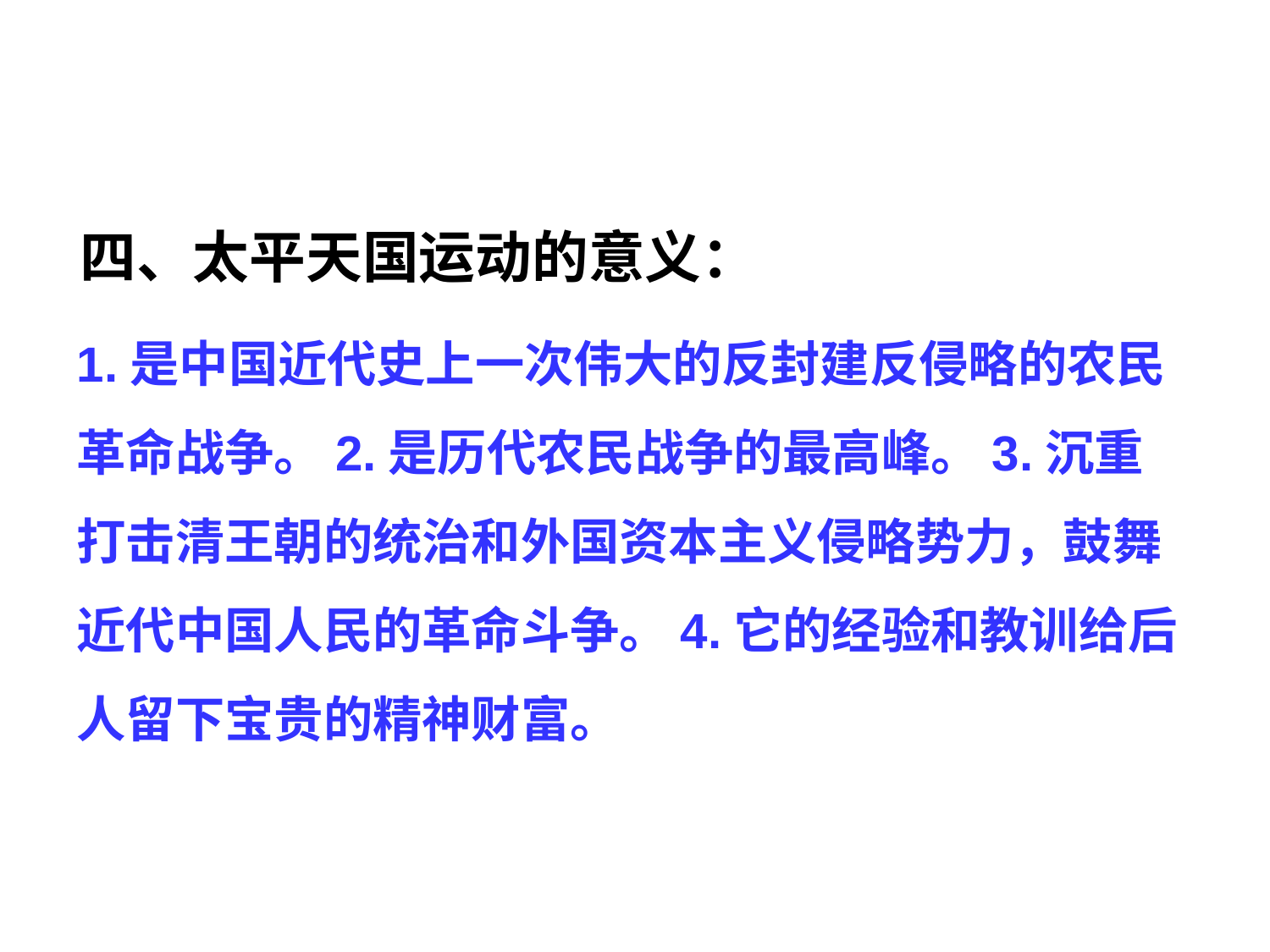

四、太平天国运动的意义：
1.是中国近代史上一次伟大的反封建反侵略的农民革命战争。2.是历代农民战争的最高峰。3.沉重打击清王朝的统治和外国资本主义侵略势力，鼓舞近代中国人民的革命斗争。4.它的经验和教训给后人留下宝贵的精神财富。